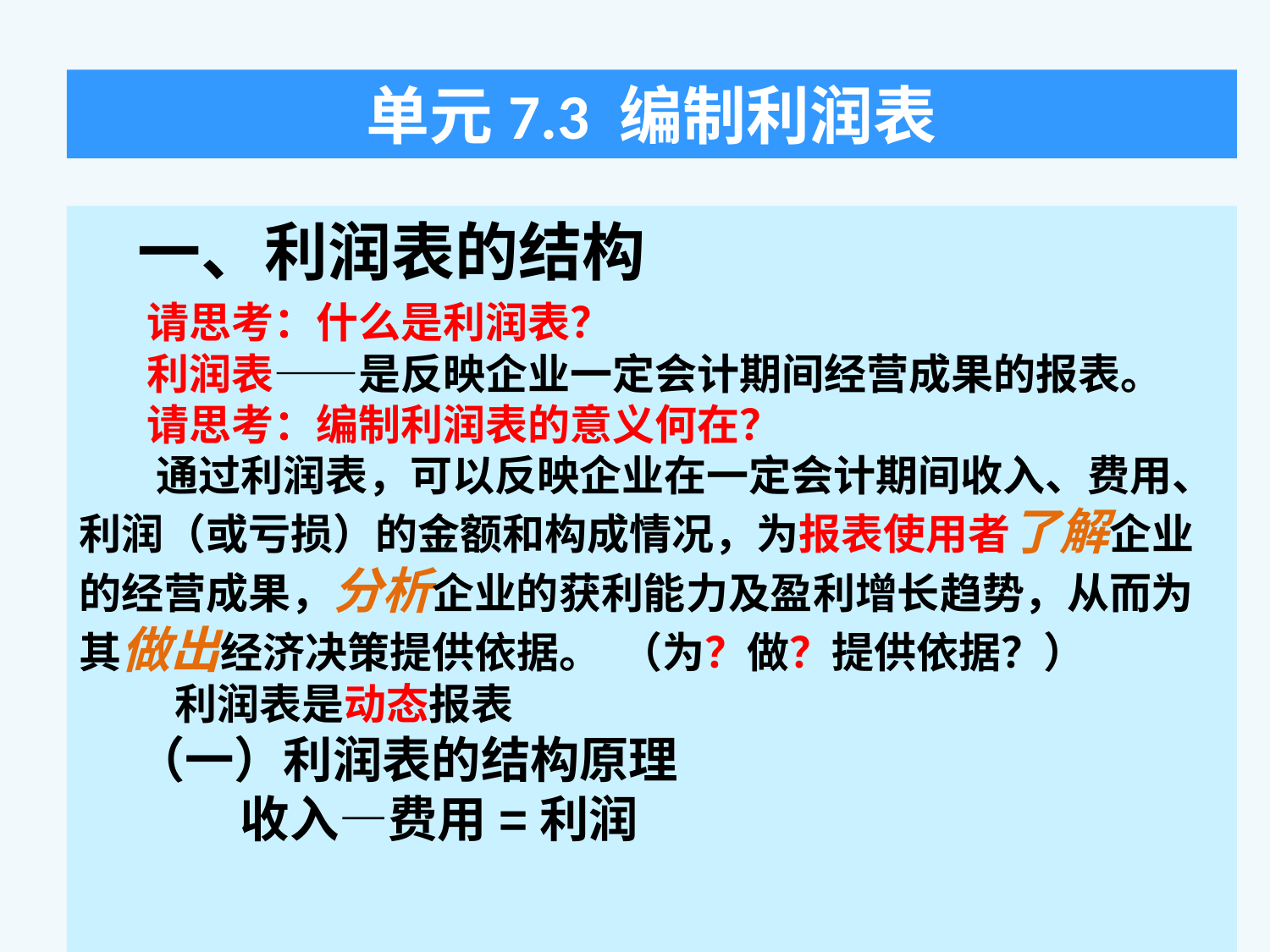

单元7.3 编制利润表

   一、利润表的结构
     请思考：什么是利润表？
      利润表——是反映企业一定会计期间经营成果的报表。
      请思考：编制利润表的意义何在？
       通过利润表，可以反映企业在一定会计期间收入、费用、利润（或亏损）的金额和构成情况，为报表使用者了解企业的经营成果，分析企业的获利能力及盈利增长趋势，从而为其做出经济决策提供依据。  （为？做？提供依据？）
         利润表是动态报表
    （一）利润表的结构原理
                   收入—费用=利润